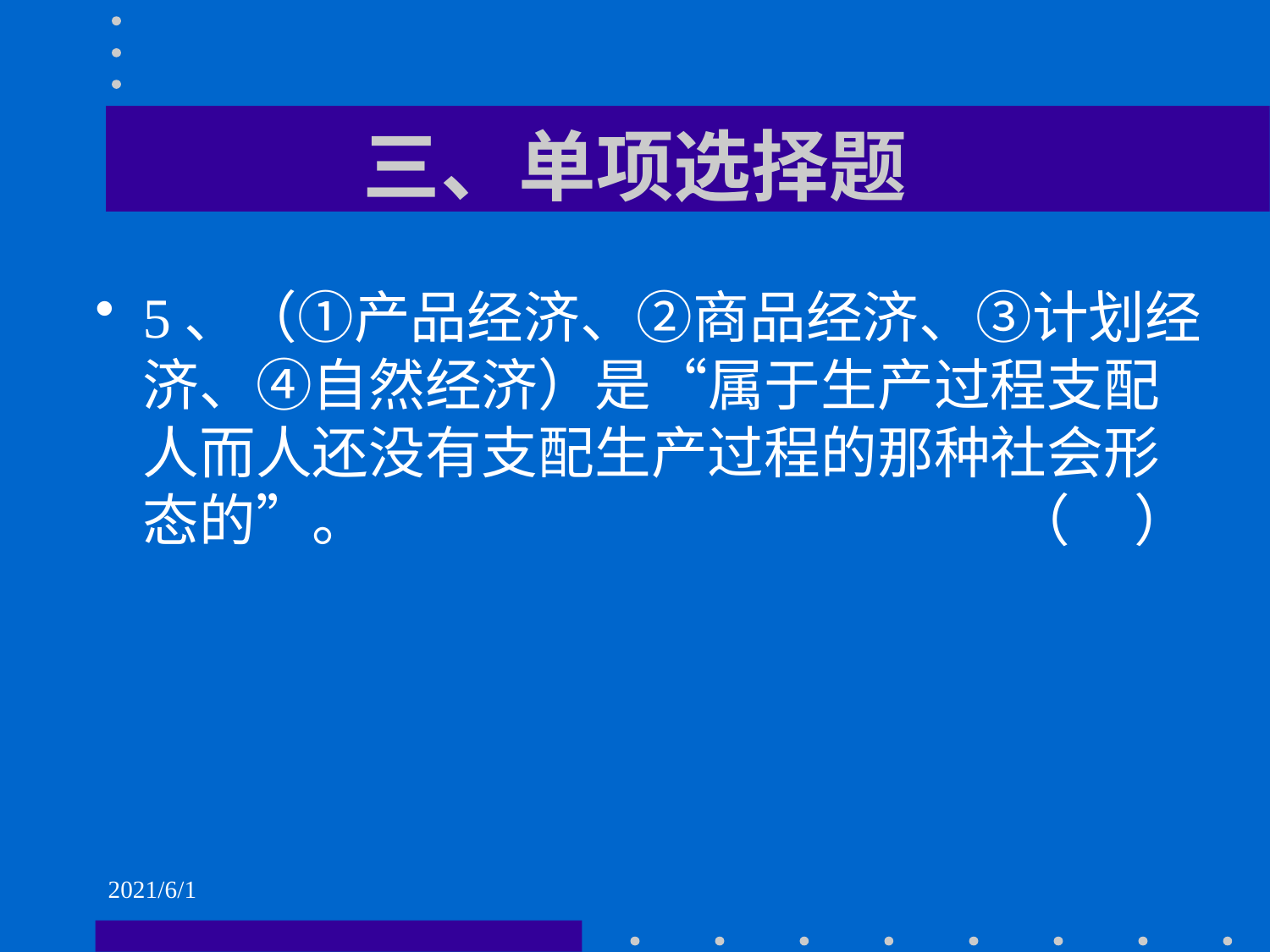

# 三、单项选择题
5、（①产品经济、②商品经济、③计划经济、④自然经济）是“属于生产过程支配人而人还没有支配生产过程的那种社会形态的”。                                                   （     ）
2021/6/1